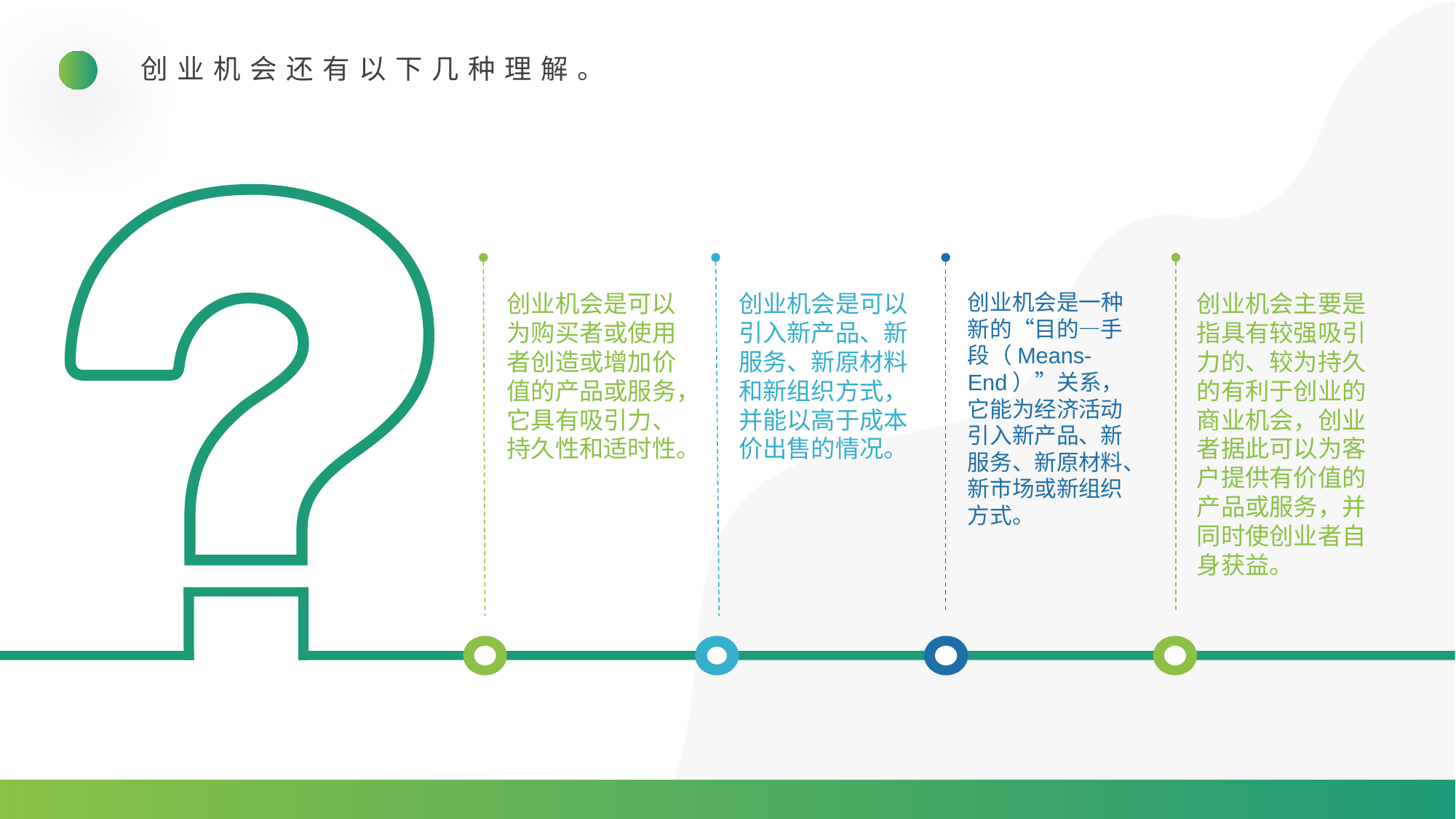

创业机会还有以下几种理解。

创业机会是可以为购买者或使用者创造或增加价值的产品或服务，它具有吸引力、持久性和适时性。
创业机会是可以引入新产品、新服务、新原材料和新组织方式，并能以高于成本价出售的情况。
创业机会是一种新的“目的—手段（Means-End）”关系，它能为经济活动引入新产品、新服务、新原材料、新市场或新组织方式。
创业机会主要是指具有较强吸引力的、较为持久的有利于创业的商业机会，创业者据此可以为客户提供有价值的产品或服务，并同时使创业者自身获益。